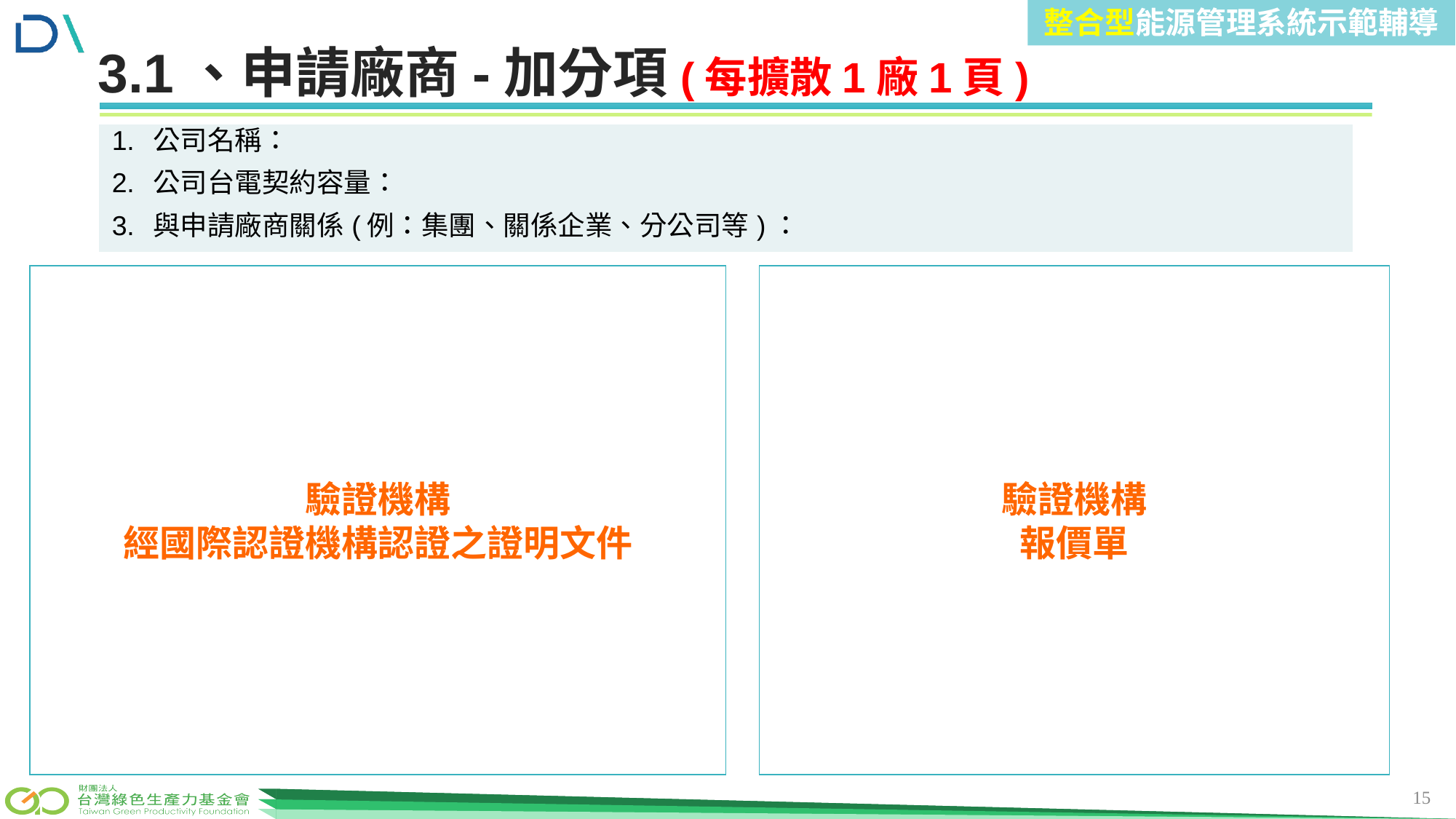

整合型能源管理系統示範輔導
前言
3.1、申請廠商-加分項(每擴散1廠1頁)
| 公司名稱： 公司台電契約容量： 與申請廠商關係(例：集團、關係企業、分公司等)： |
| --- |
驗證機構
經國際認證機構認證之證明文件
驗證機構
報價單
15